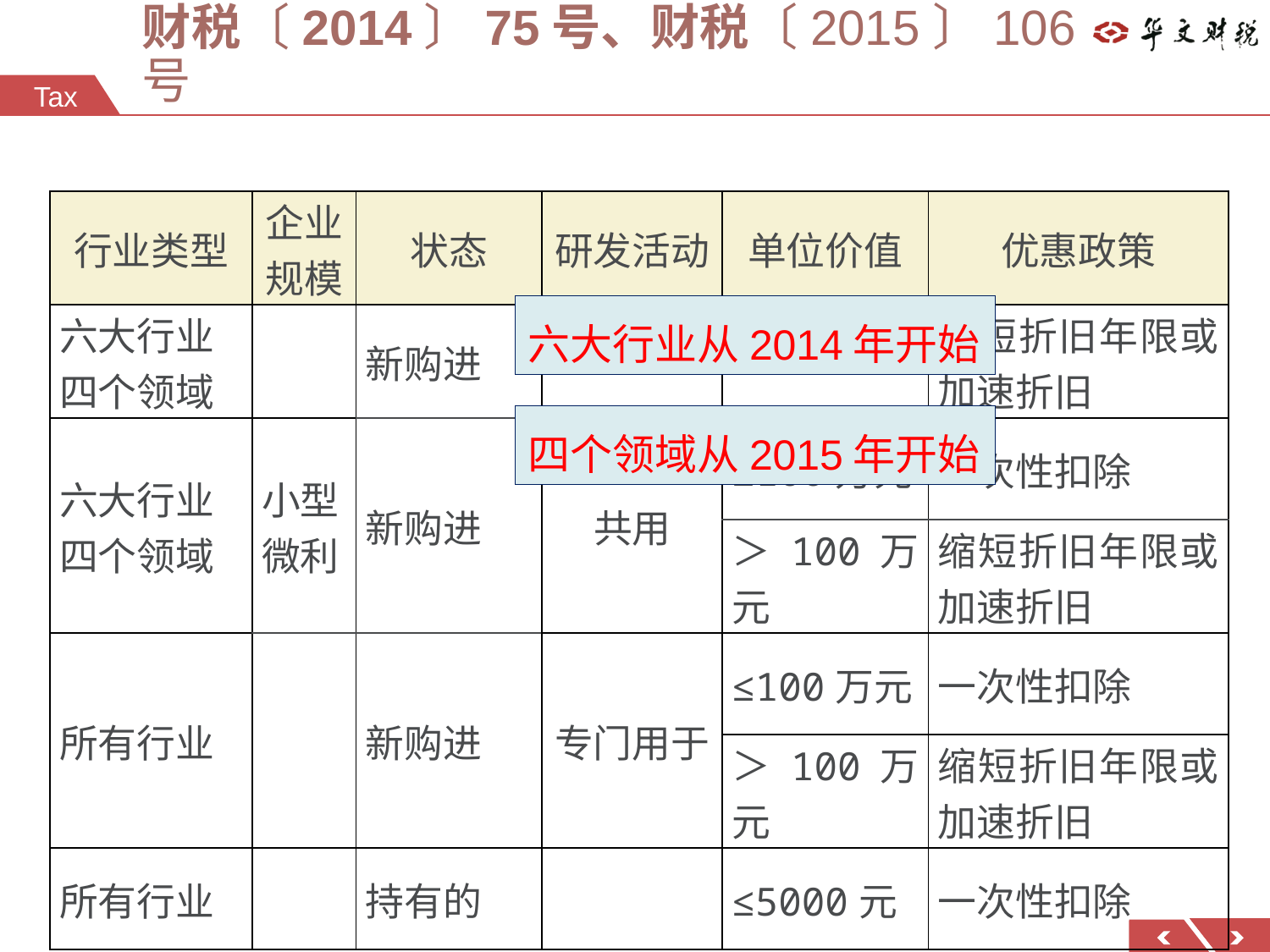

# 财税〔2014〕75号、财税〔2015〕106号
| 行业类型 | 企业规模 | 状态 | 研发活动 | 单位价值 | 优惠政策 |
| --- | --- | --- | --- | --- | --- |
| 六大行业 四个领域 |  | 新购进 | —— | —— | 缩短折旧年限或加速折旧 |
| 六大行业 四个领域 | 小型微利 | 新购进 | 共用 | ≤100万元 | 一次性扣除 |
|  |  |  |  | ＞100万元 | 缩短折旧年限或加速折旧 |
| 所有行业 |  | 新购进 | 专门用于 | ≤100万元 | 一次性扣除 |
|  |  |  |  | ＞100万元 | 缩短折旧年限或加速折旧 |
| 所有行业 |  | 持有的 |  | ≤5000元 | 一次性扣除 |
六大行业从2014年开始
四个领域从2015年开始